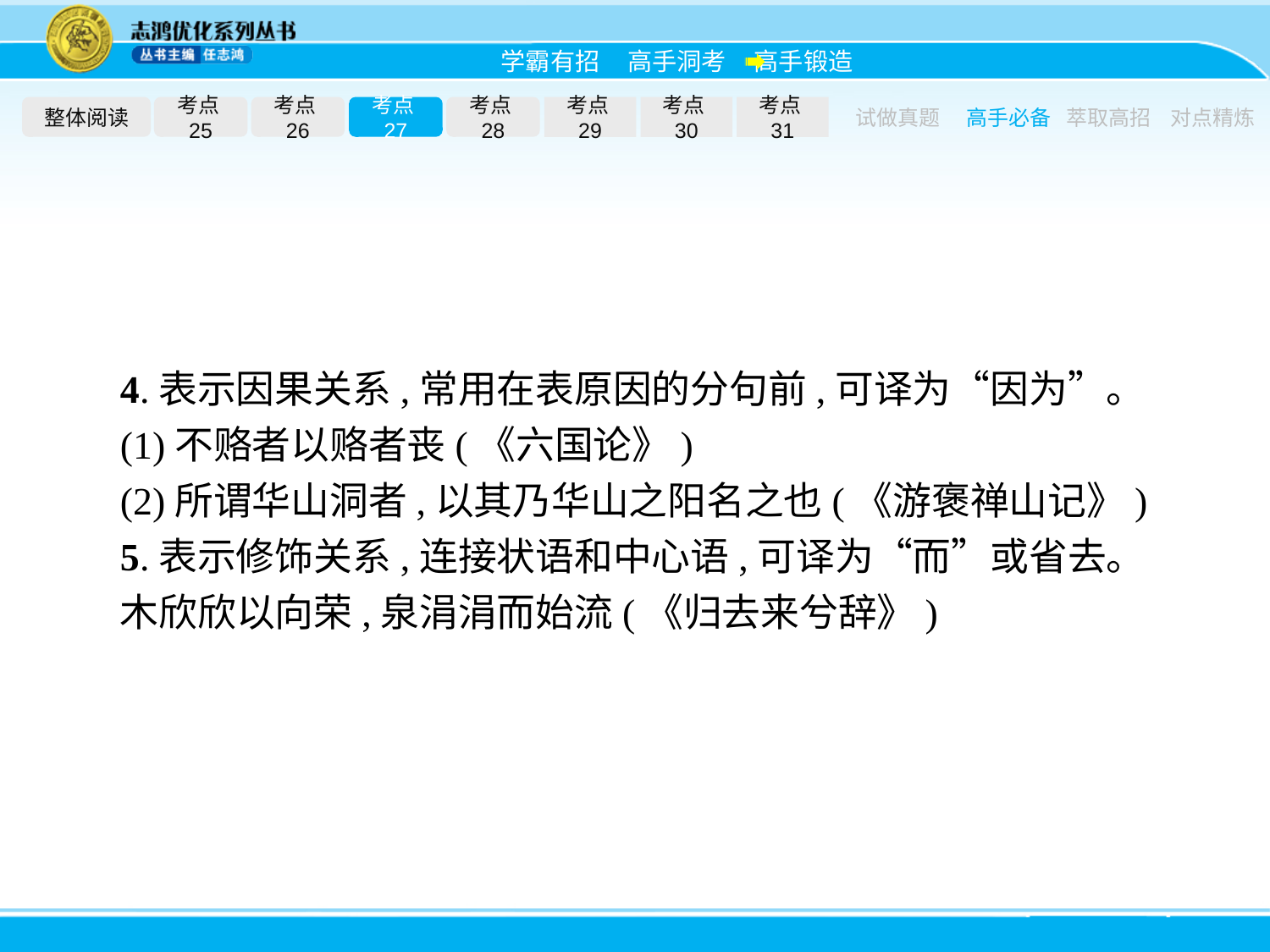

整体阅读
考点25
考点26
考点27
考点28
考点29
考点30
考点31
试做真题
高手必备
萃取高招
对点精炼
4.表示因果关系,常用在表原因的分句前,可译为“因为”。
(1)不赂者以赂者丧(《六国论》)
(2)所谓华山洞者,以其乃华山之阳名之也(《游褒禅山记》)
5.表示修饰关系,连接状语和中心语,可译为“而”或省去。
木欣欣以向荣,泉涓涓而始流(《归去来兮辞》)